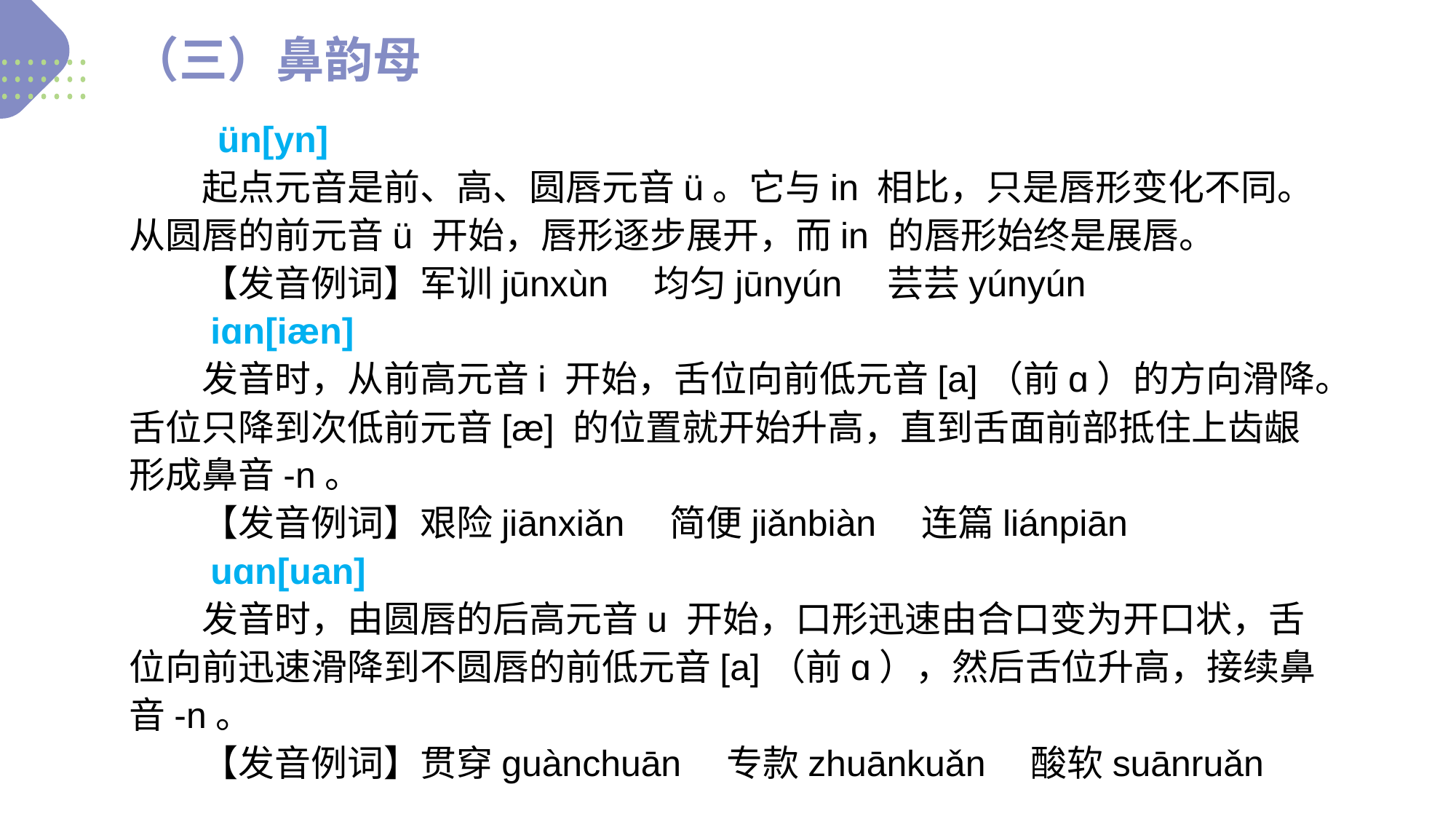

（三）鼻韵母

　　　ün[yn]
　　起点元音是前、高、圆唇元音ü。它与in 相比，只是唇形变化不同。从圆唇的前元音ü 开始，唇形逐步展开，而in 的唇形始终是展唇。
　　【发音例词】军训jūnxùn　均匀jūnyún　芸芸yúnyún
　　iɑn[iæn]
　　发音时，从前高元音i 开始，舌位向前低元音[a]（前ɑ）的方向滑降。舌位只降到次低前元音[æ] 的位置就开始升高，直到舌面前部抵住上齿龈形成鼻音-n。
　　【发音例词】艰险jiānxiǎn　简便jiǎnbiàn　连篇liánpiān
　　uɑn[uan]
　　发音时，由圆唇的后高元音u 开始，口形迅速由合口变为开口状，舌位向前迅速滑降到不圆唇的前低元音[a]（前ɑ），然后舌位升高，接续鼻音-n。
　　【发音例词】贯穿ɡuànchuān　专款zhuānkuǎn　酸软suānruǎn